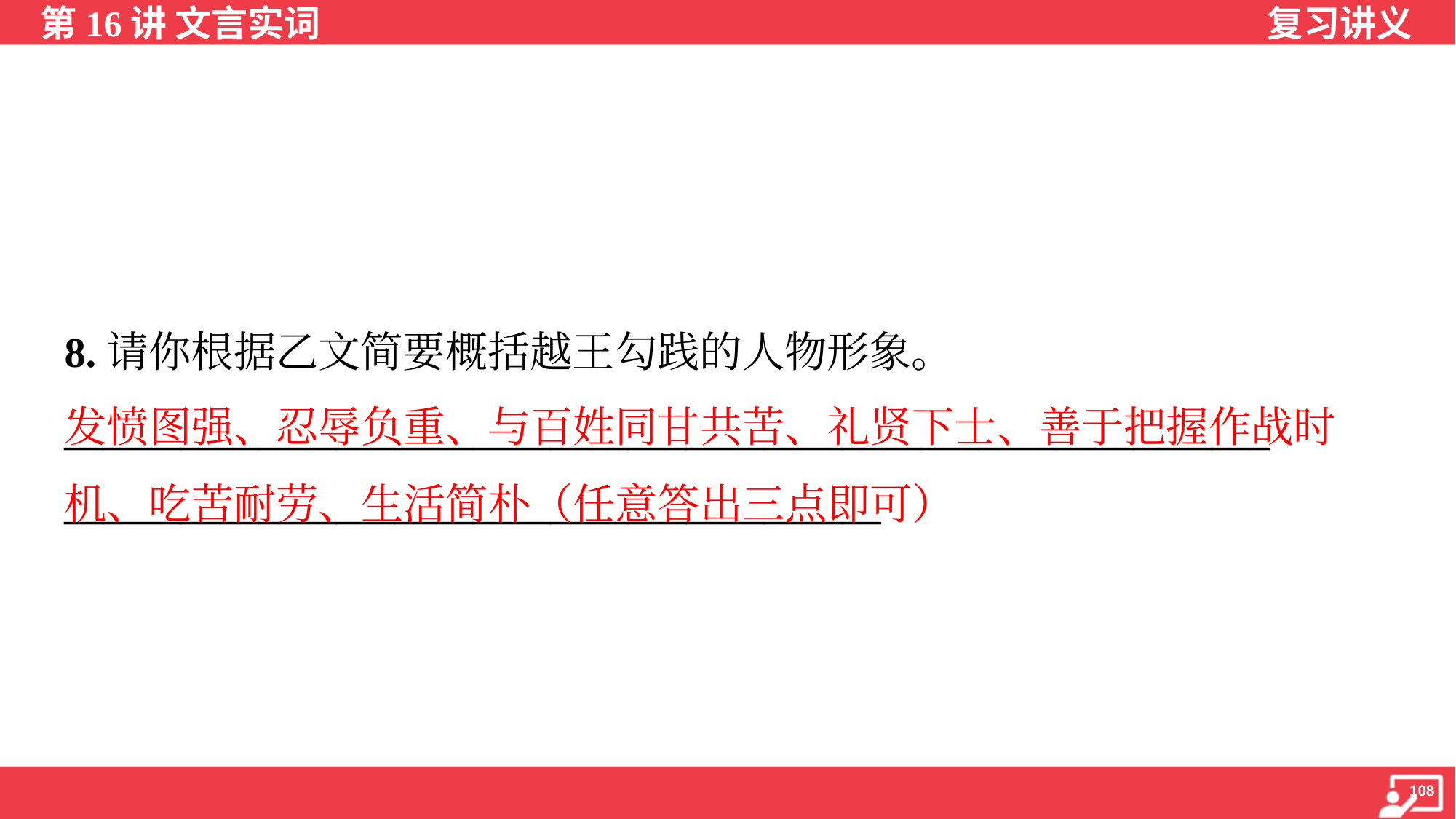

8.请你根据乙文简要概括越王勾践的人物形象。
______________________________________________________________
__________________________________________
发愤图强、忍辱负重、与百姓同甘共苦、礼贤下士、善于把握作战时
机、吃苦耐劳、生活简朴（任意答出三点即可）